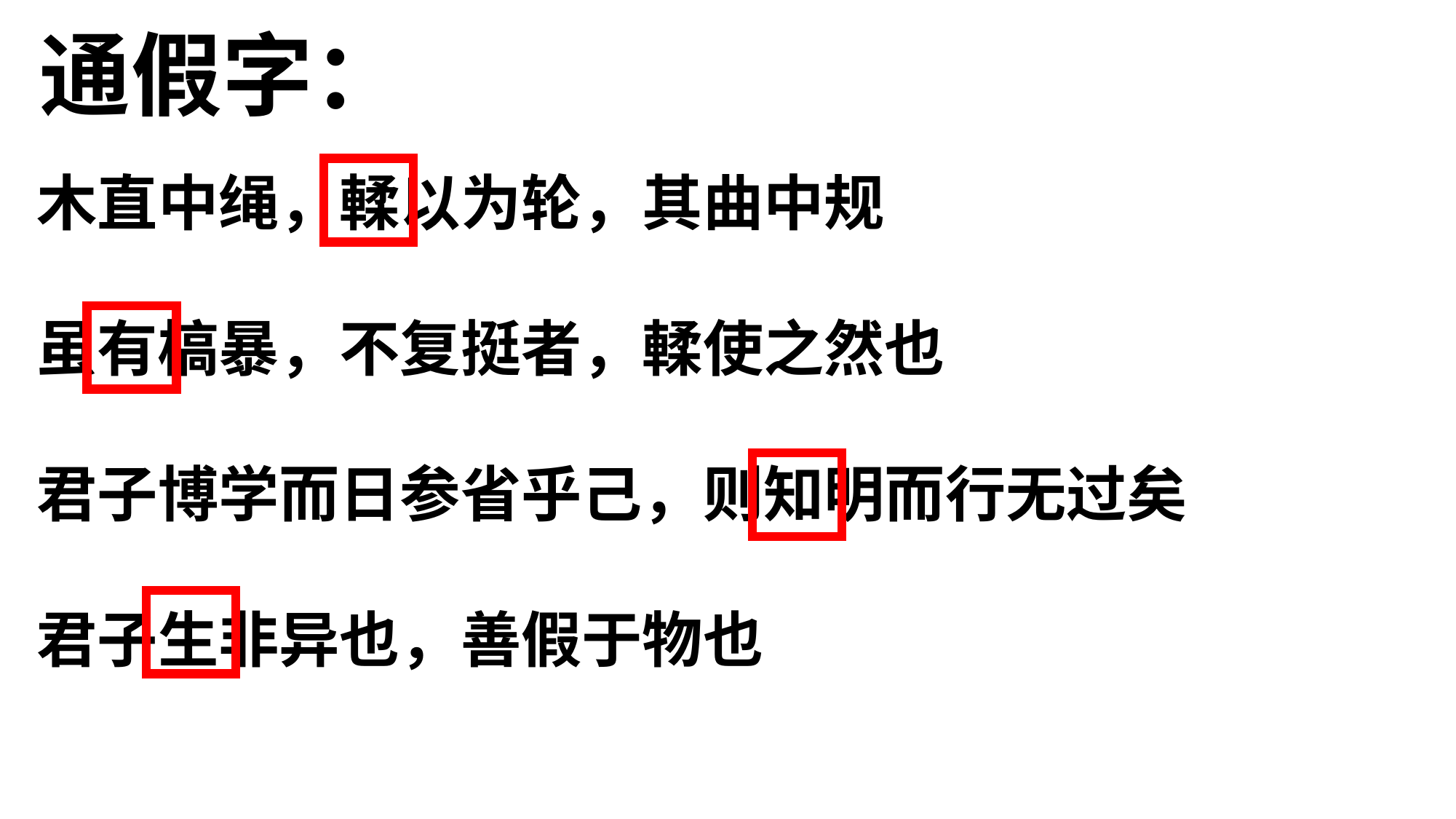

通假字：

木直中绳，輮以为轮，其曲中规

虽有槁暴，不复挺者，輮使之然也

君子博学而日参省乎己，则知明而行无过矣

君子生非异也，善假于物也